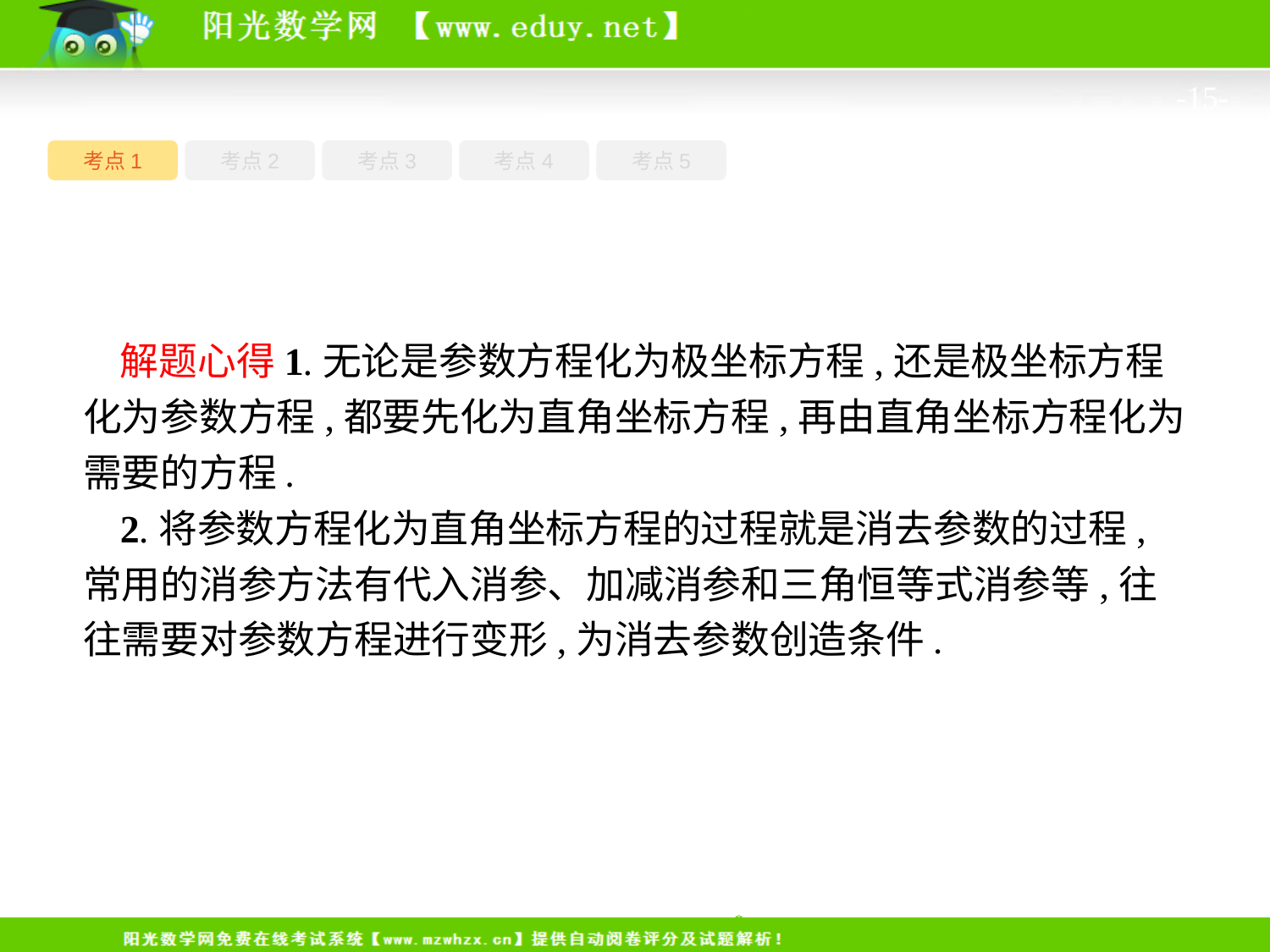

-15-
考点1
考点3
考点4
考点5
考点2
解题心得1.无论是参数方程化为极坐标方程,还是极坐标方程化为参数方程,都要先化为直角坐标方程,再由直角坐标方程化为需要的方程.
2.将参数方程化为直角坐标方程的过程就是消去参数的过程,常用的消参方法有代入消参、加减消参和三角恒等式消参等,往往需要对参数方程进行变形,为消去参数创造条件.